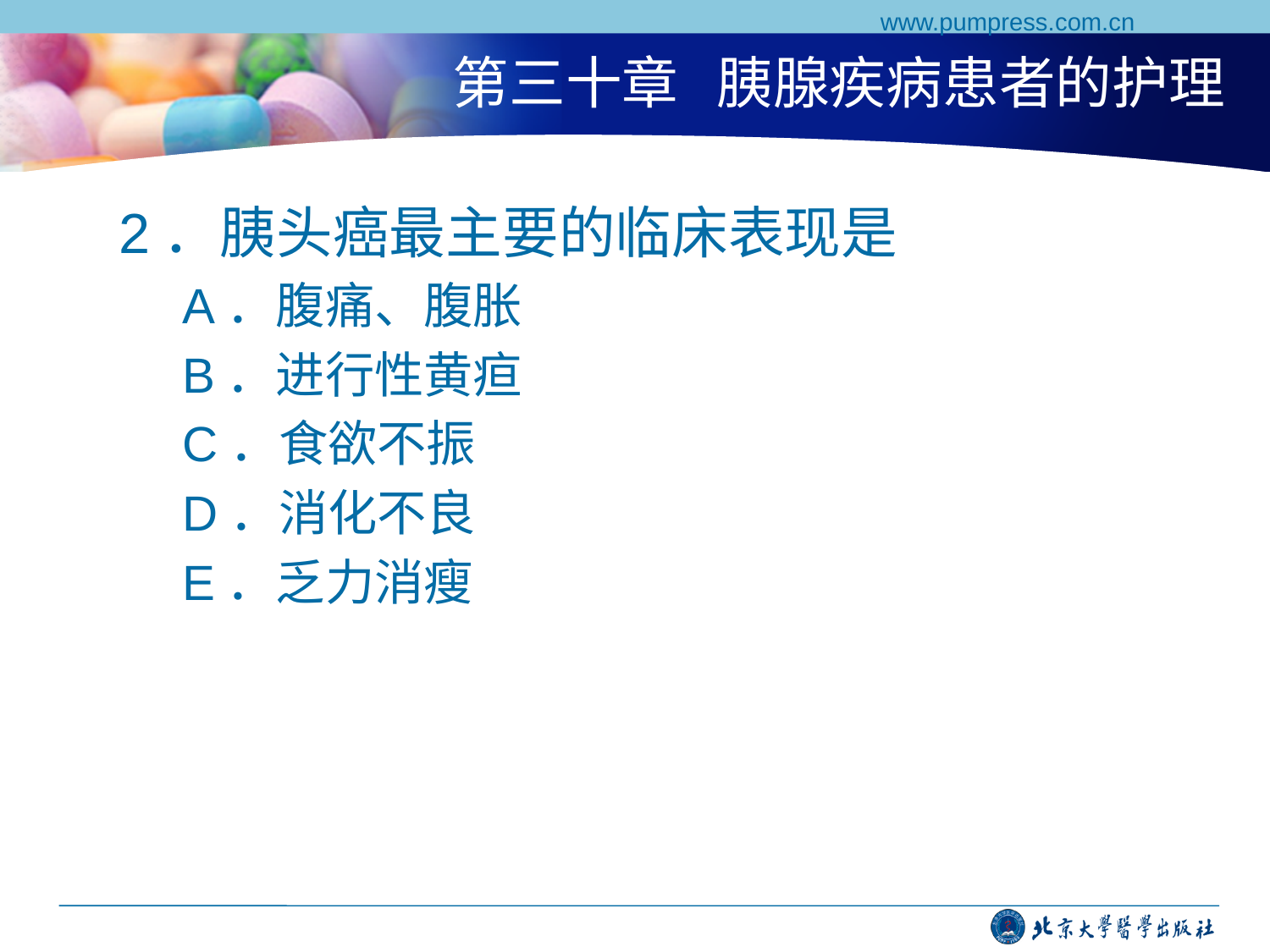

www.pumpress.com.cn
# 第三十章   胰腺疾病患者的护理
2．胰头癌最主要的临床表现是
A．腹痛、腹胀
B．进行性黄疸
C．食欲不振
D．消化不良
E．乏力消瘦